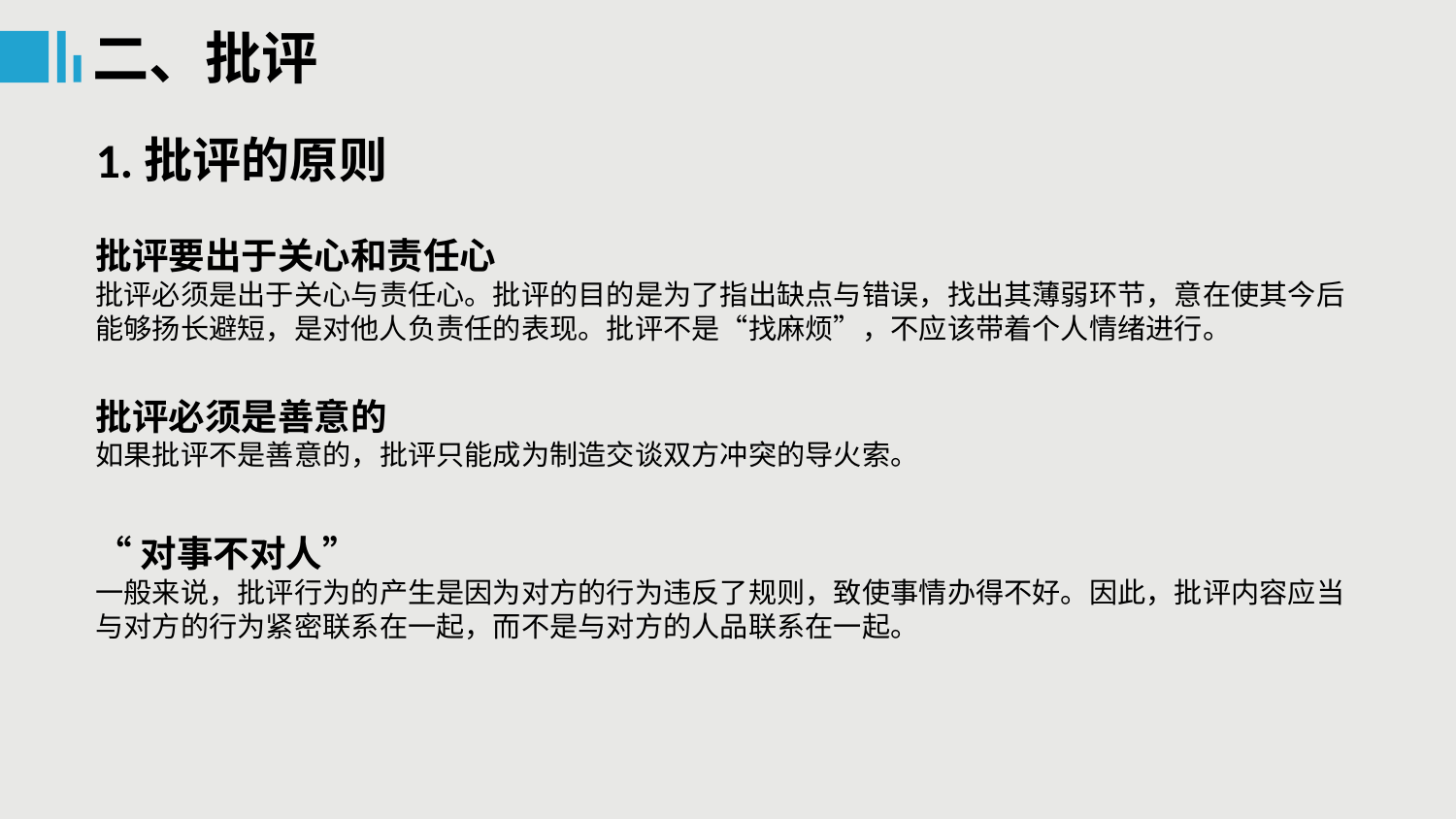

二、批评

1.批评的原则
批评要出于关心和责任心
批评必须是出于关心与责任心。批评的目的是为了指出缺点与错误，找出其薄弱环节，意在使其今后能够扬长避短，是对他人负责任的表现。批评不是“找麻烦”，不应该带着个人情绪进行。
批评必须是善意的
如果批评不是善意的，批评只能成为制造交谈双方冲突的导火索。
“对事不对人”
一般来说，批评行为的产生是因为对方的行为违反了规则，致使事情办得不好。因此，批评内容应当与对方的行为紧密联系在一起，而不是与对方的人品联系在一起。